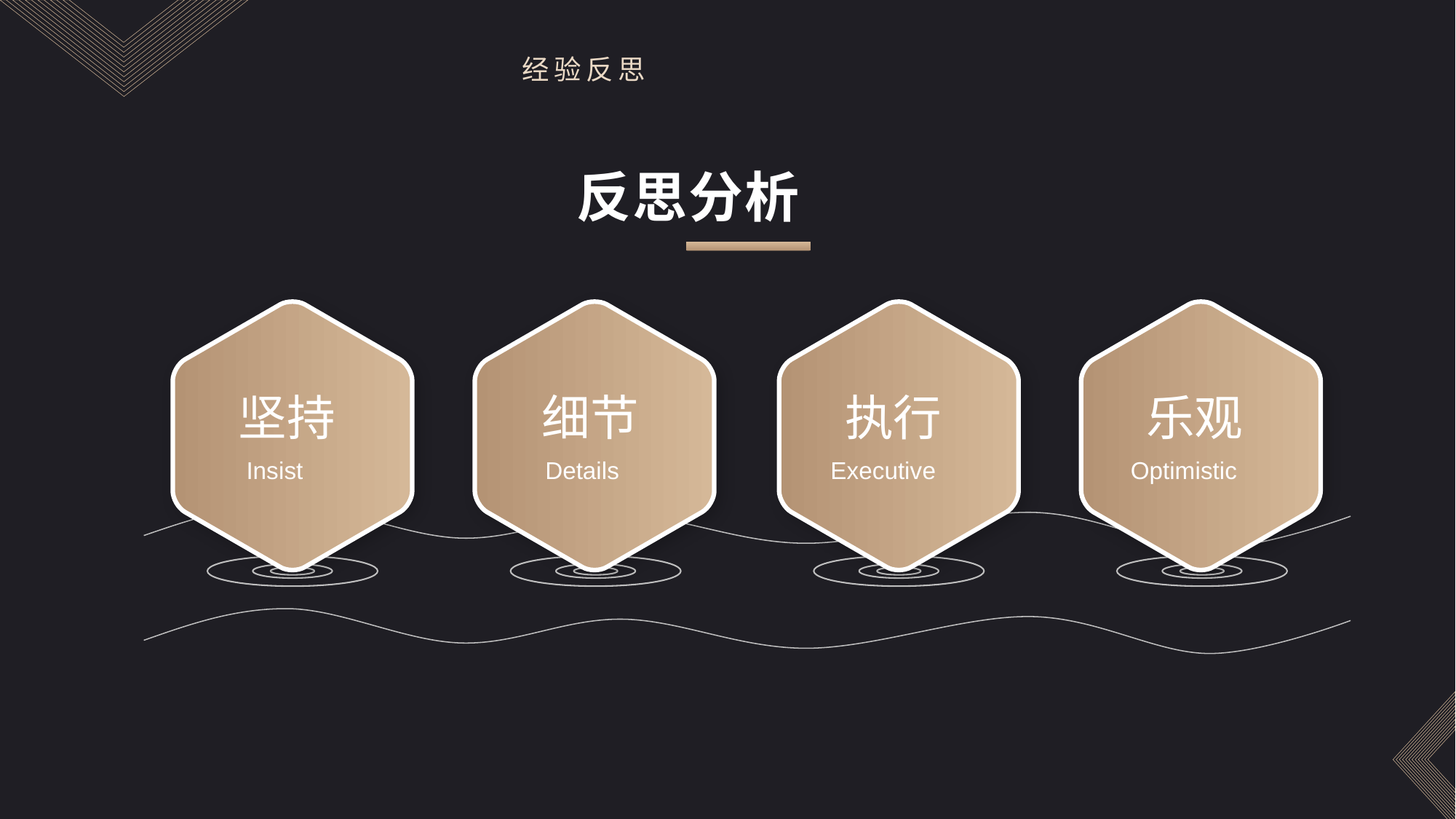

经验反思
反思分析

坚持
细节
执行
乐观
Insist
Details
Executive
Optimistic